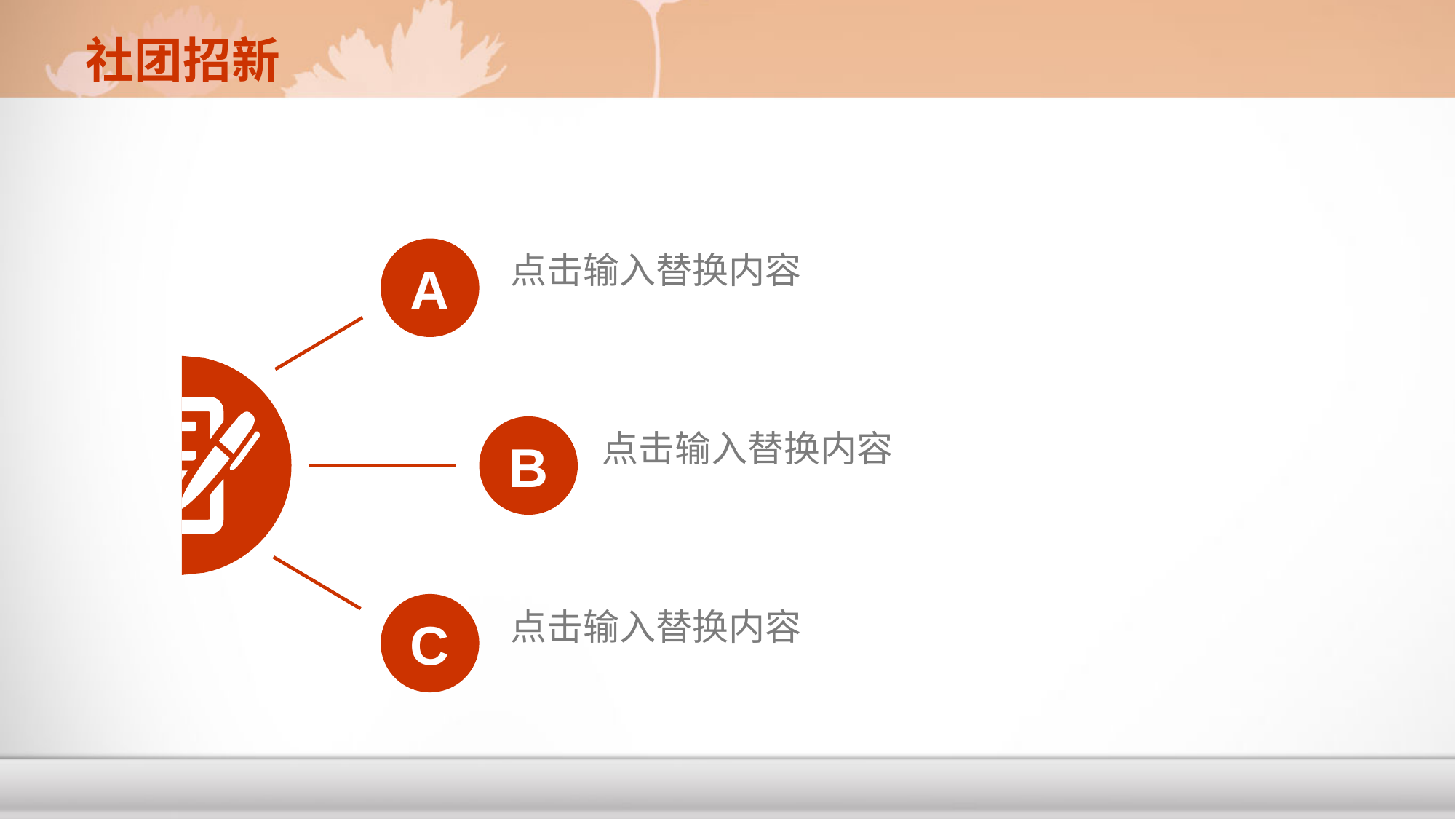

社团招新
点击输入替换内容

A

点击输入替换内容

B
点击输入替换内容

C